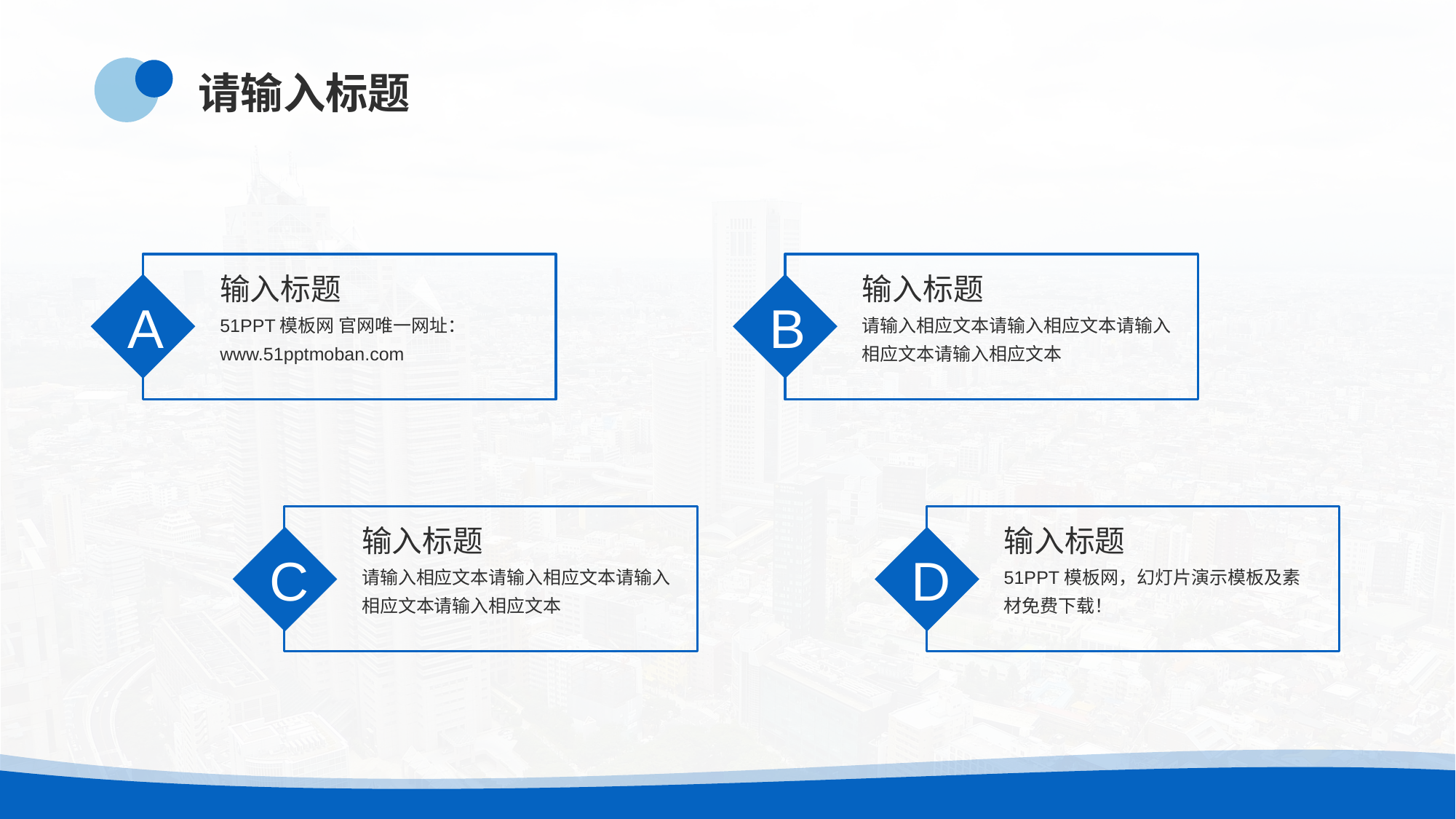

请输入标题

输入标题
输入标题
A
B
51PPT模板网 官网唯一网址：www.51pptmoban.com
请输入相应文本请输入相应文本请输入相应文本请输入相应文本

输入标题
输入标题
C
D
请输入相应文本请输入相应文本请输入相应文本请输入相应文本
51PPT模板网，幻灯片演示模板及素材免费下载！